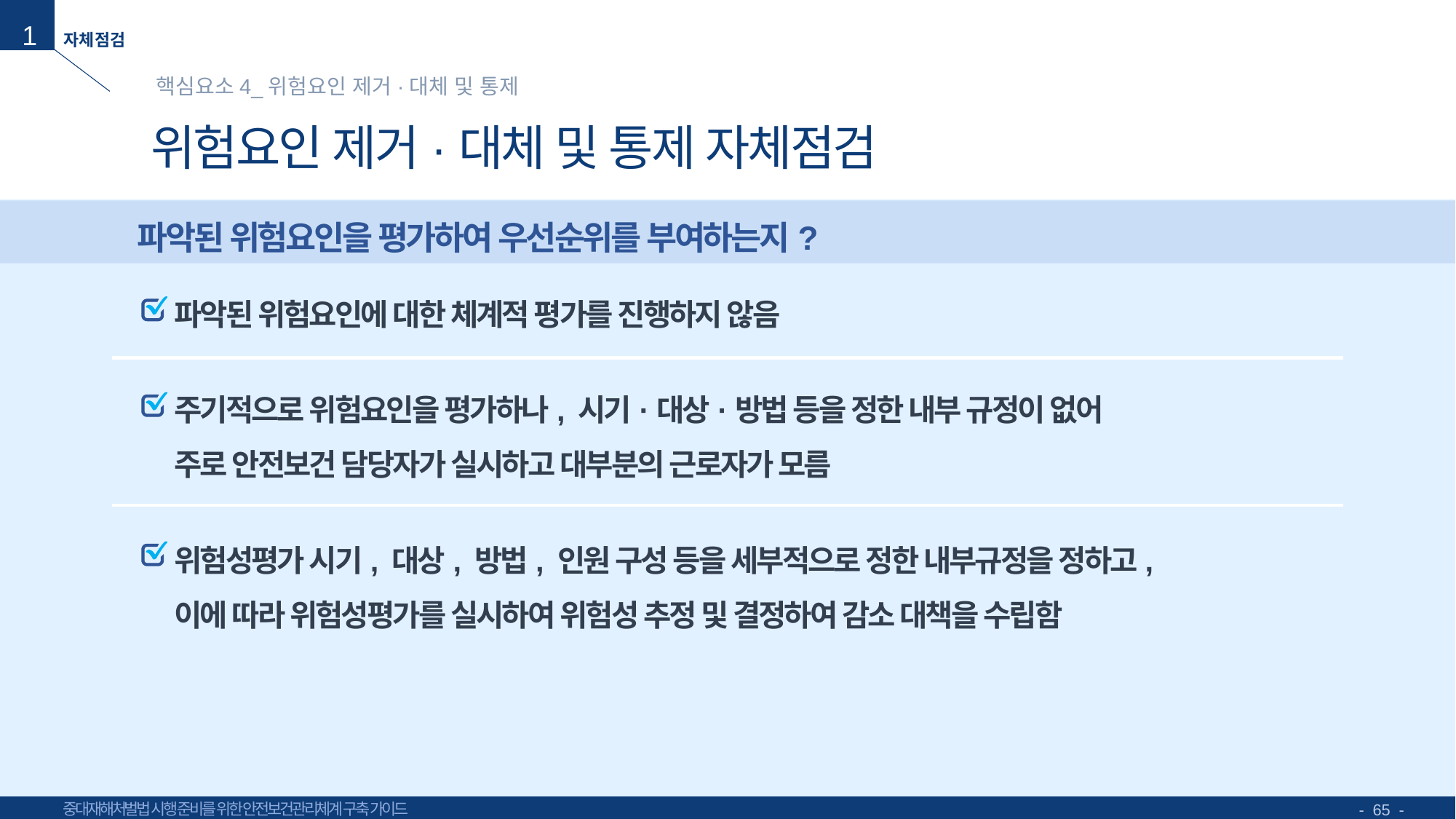

1
핵심요소4_위험요인 제거·대체 및 통제
# 위험요인 제거·대체 및 통제 자체점검

파악된 위험요인을 평가하여 우선순위를 부여하는지?
파악된 위험요인에 대한 체계적 평가를 진행하지 않음
주기적으로 위험요인을 평가하나, 시기·대상·방법 등을 정한 내부 규정이 없어
주로 안전보건 담당자가 실시하고 대부분의 근로자가 모름
위험성평가 시기, 대상, 방법, 인원 구성 등을 세부적으로 정한 내부규정을 정하고,
이에 따라 위험성평가를 실시하여 위험성 추정 및 결정하여 감소 대책을 수립함

-  65  -